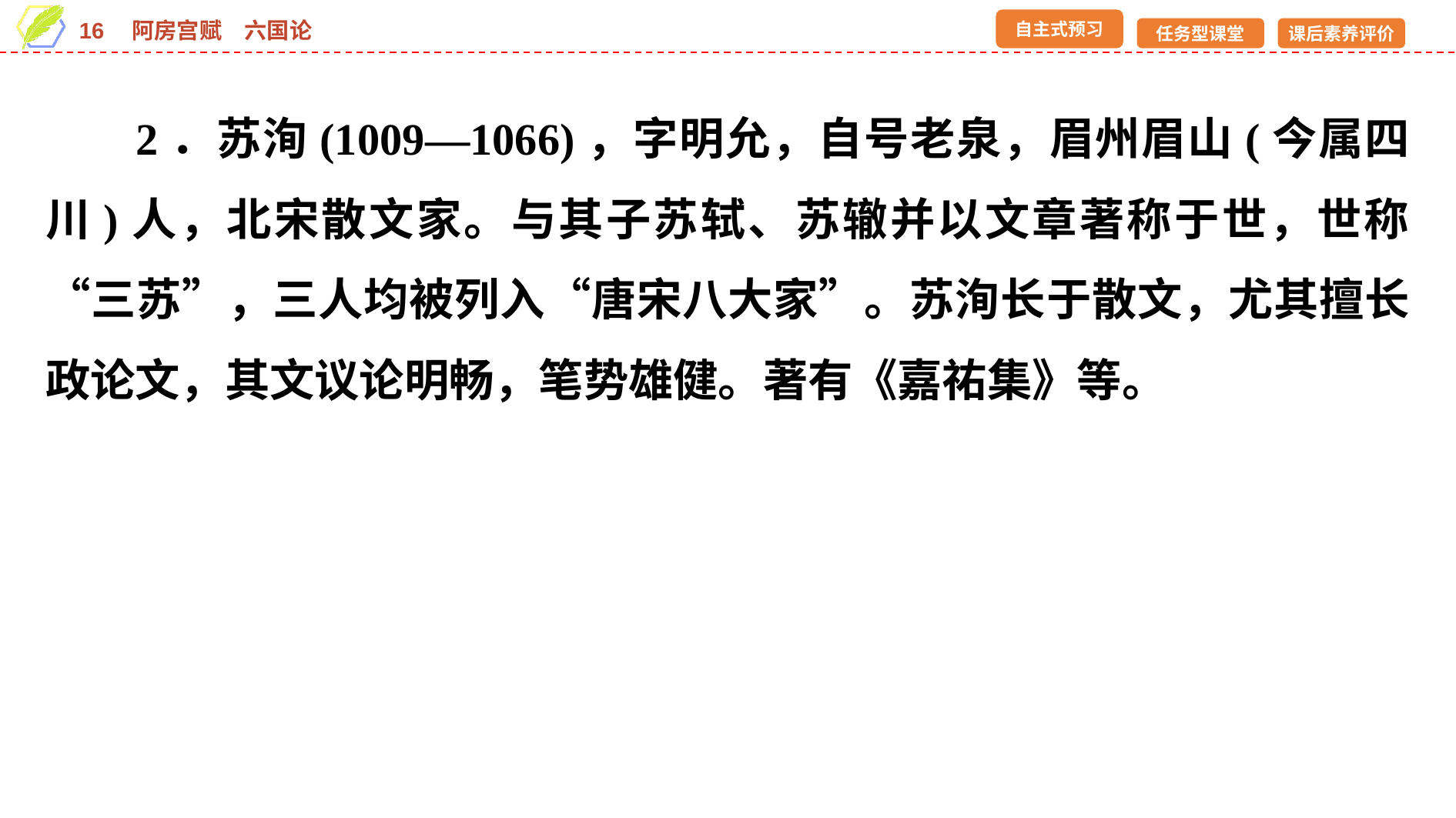

2．苏洵(1009—1066)，字明允，自号老泉，眉州眉山(今属四川)人，北宋散文家。与其子苏轼、苏辙并以文章著称于世，世称“三苏”，三人均被列入“唐宋八大家”。苏洵长于散文，尤其擅长政论文，其文议论明畅，笔势雄健。著有《嘉祐集》等。